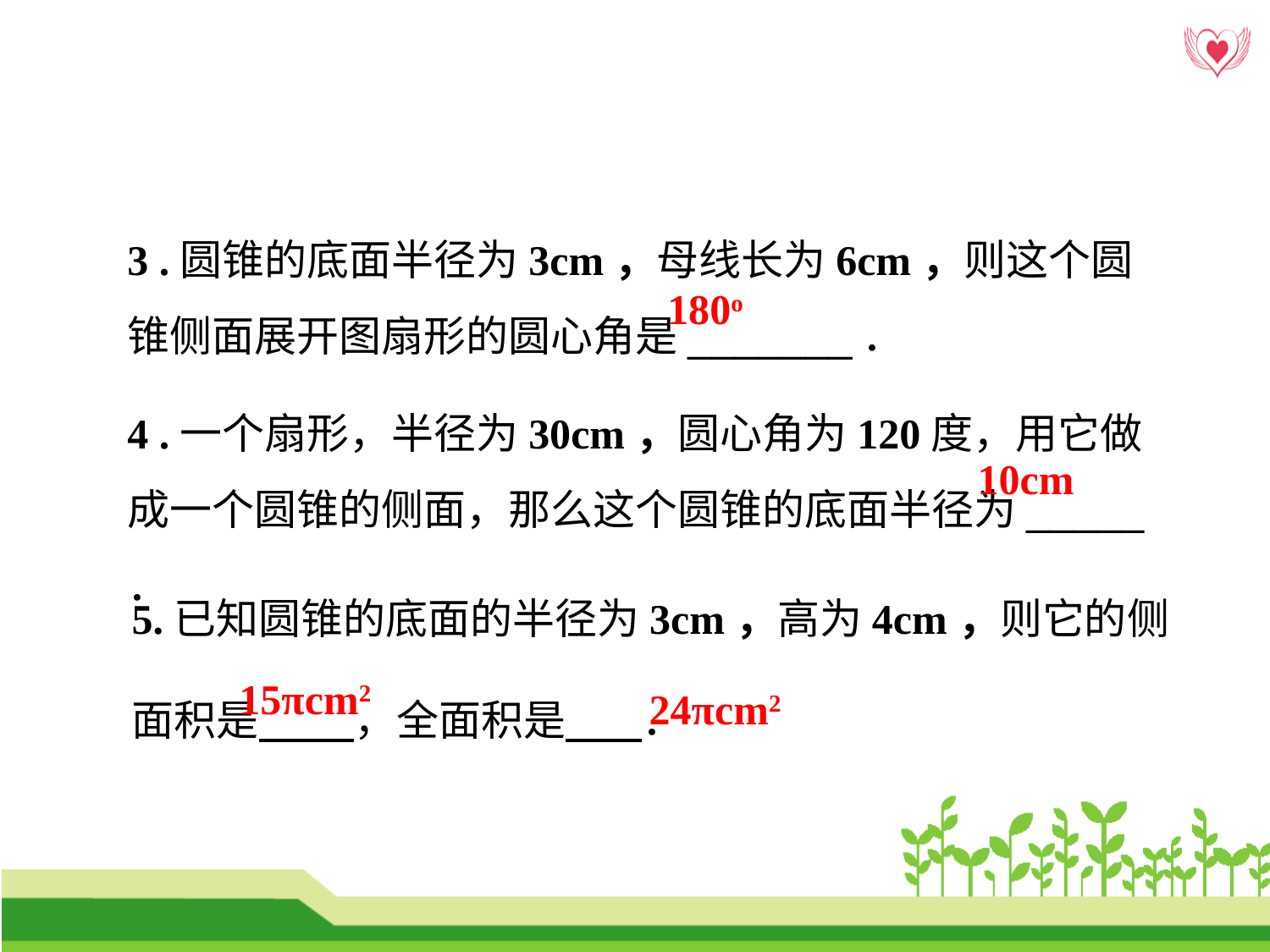

3 .圆锥的底面半径为3cm，母线长为6cm，则这个圆锥侧面展开图扇形的圆心角是_______．
4 .一个扇形，半径为30cm，圆心角为120度，用它做成一个圆锥的侧面，那么这个圆锥的底面半径为_____ ．

180o
10cm
5.已知圆锥的底面的半径为3cm，高为4cm，则它的侧面积是          ，全面积是        ．
15πcm2
24πcm2